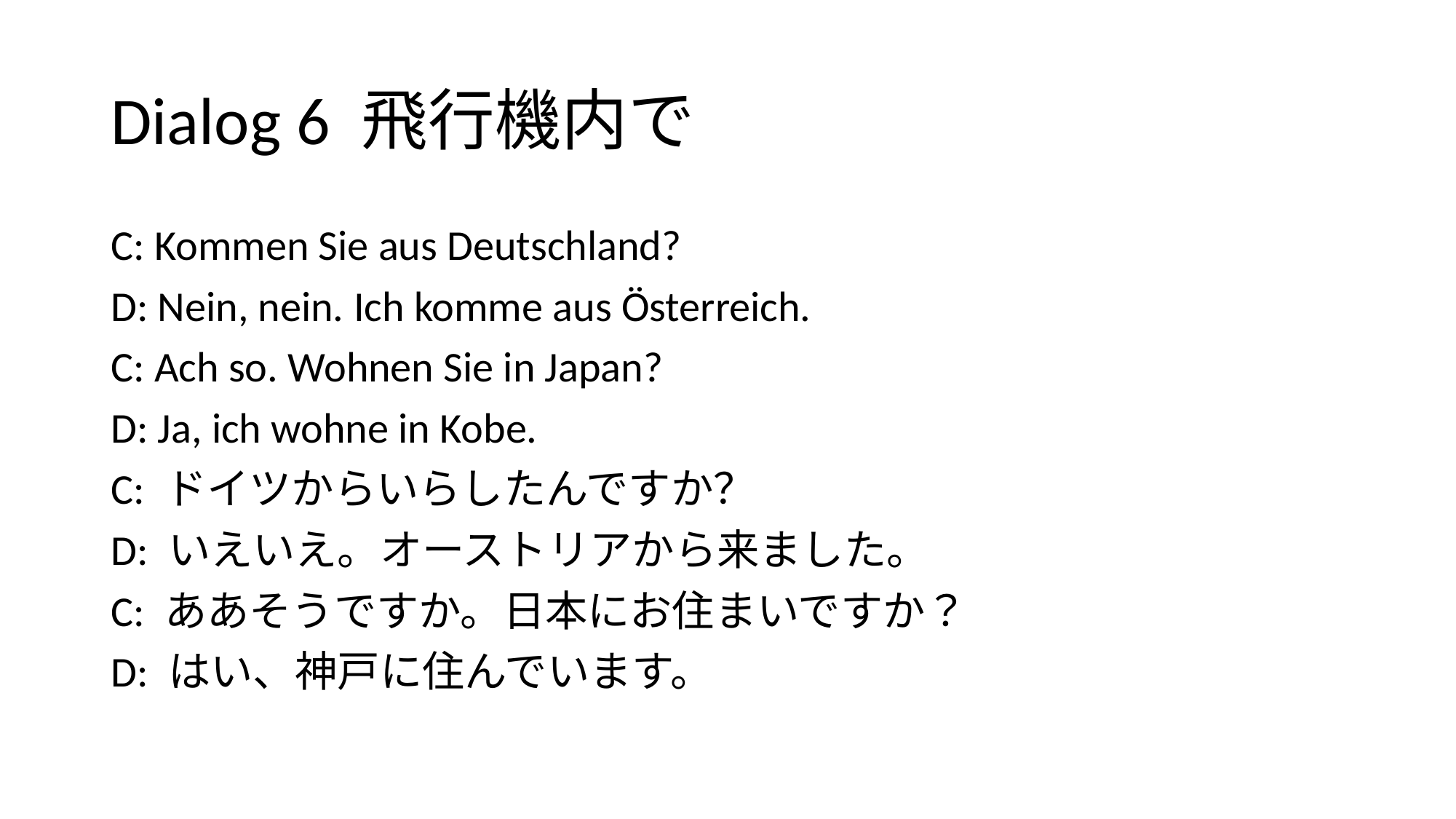

# Dialog 6 飛行機内で
C: Kommen Sie aus Deutschland?
D: Nein, nein. Ich komme aus Österreich.
C: Ach so. Wohnen Sie in Japan?
D: Ja, ich wohne in Kobe.
C: ドイツからいらしたんですか？
D: いえいえ。オーストリアから来ました。
C: ああそうですか。日本にお住まいですか？
D: はい、神戸に住んでいます。